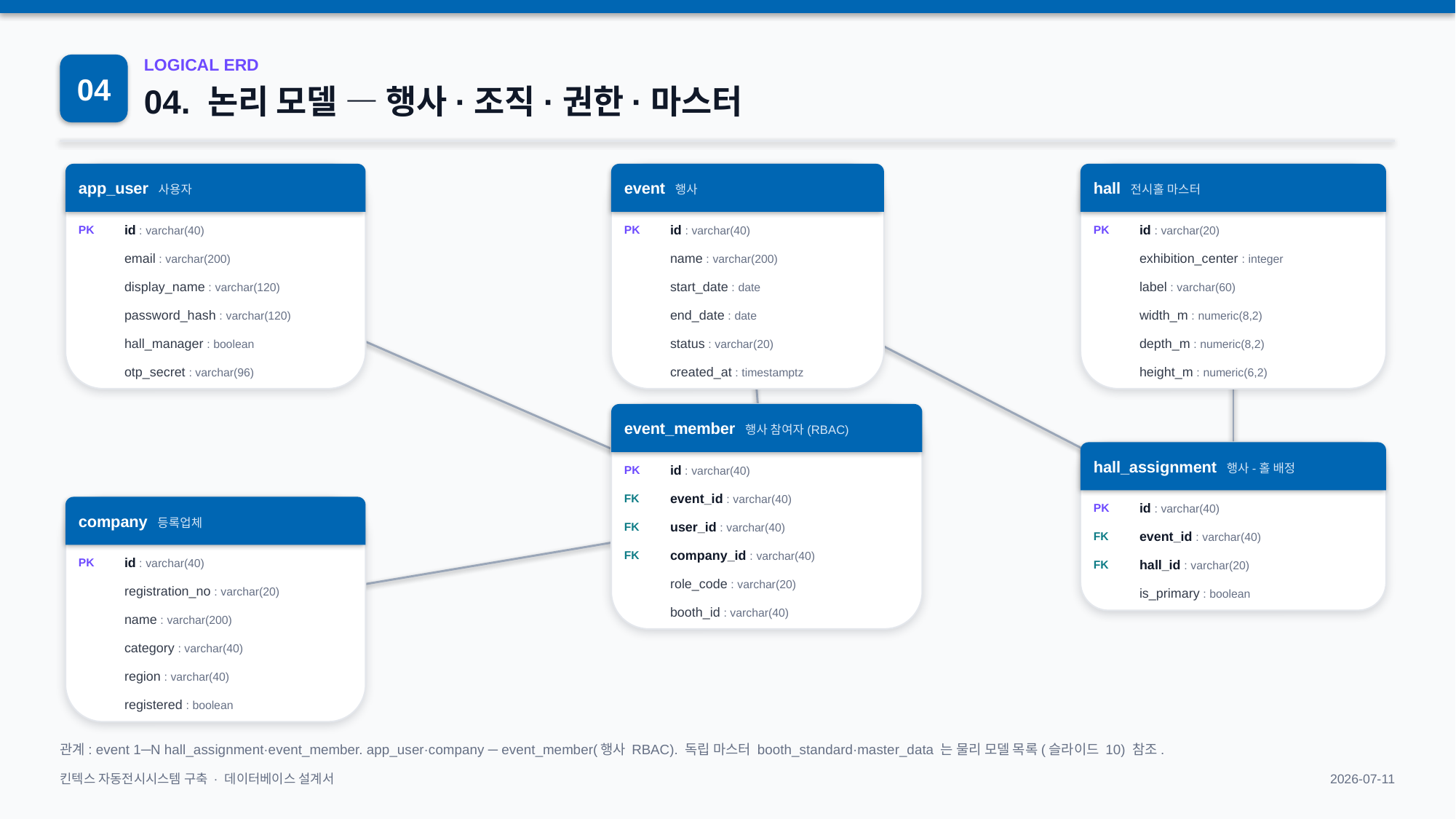

04
LOGICAL ERD
04. 논리 모델 — 행사·조직·권한·마스터

app_user  사용자

event  행사

hall  전시홀 마스터
PK
id : varchar(40)
PK
id : varchar(40)
PK
id : varchar(20)

email : varchar(200)

name : varchar(200)

exhibition_center : integer

display_name : varchar(120)

start_date : date

label : varchar(60)

password_hash : varchar(120)

end_date : date

width_m : numeric(8,2)

hall_manager : boolean

status : varchar(20)

depth_m : numeric(8,2)

otp_secret : varchar(96)

created_at : timestamptz

height_m : numeric(6,2)

event_member  행사 참여자(RBAC)

hall_assignment  행사-홀 배정
PK
id : varchar(40)
FK
event_id : varchar(40)
PK
id : varchar(40)

company  등록업체
FK
user_id : varchar(40)
FK
event_id : varchar(40)
FK
company_id : varchar(40)
PK
id : varchar(40)
FK
hall_id : varchar(20)

role_code : varchar(20)

registration_no : varchar(20)

is_primary : boolean

booth_id : varchar(40)

name : varchar(200)

category : varchar(40)

region : varchar(40)

registered : boolean
관계: event 1─N hall_assignment·event_member. app_user·company ─ event_member(행사 RBAC). 독립 마스터 booth_standard·master_data 는 물리 모델 목록(슬라이드 10) 참조.
킨텍스 자동전시시스템 구축 · 데이터베이스 설계서
2026-07-11